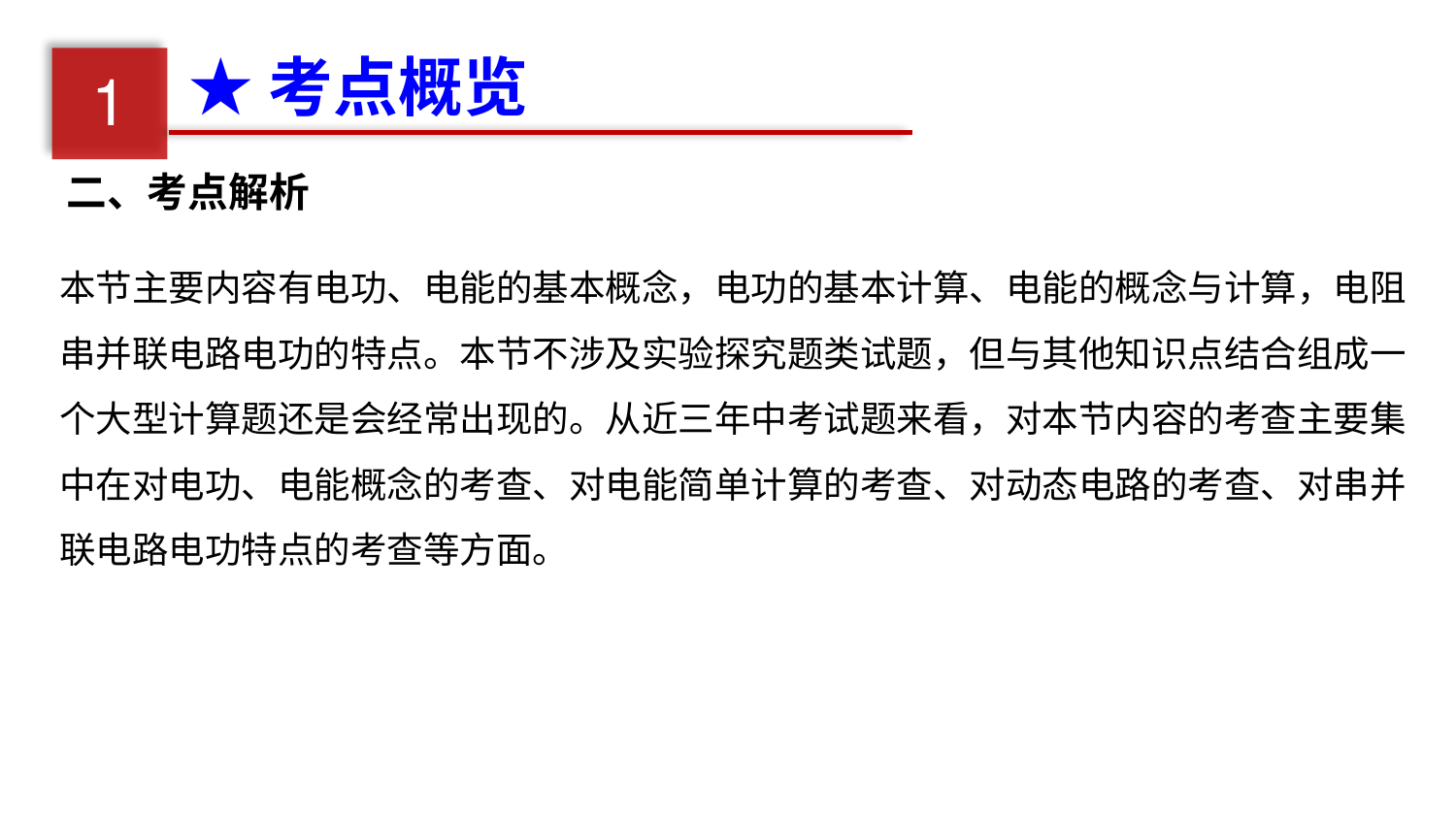

★考点概览

1
二、考点解析
本节主要内容有电功、电能的基本概念，电功的基本计算、电能的概念与计算，电阻串并联电路电功的特点。本节不涉及实验探究题类试题，但与其他知识点结合组成一个大型计算题还是会经常出现的。从近三年中考试题来看，对本节内容的考查主要集中在对电功、电能概念的考查、对电能简单计算的考查、对动态电路的考查、对串并联电路电功特点的考查等方面。